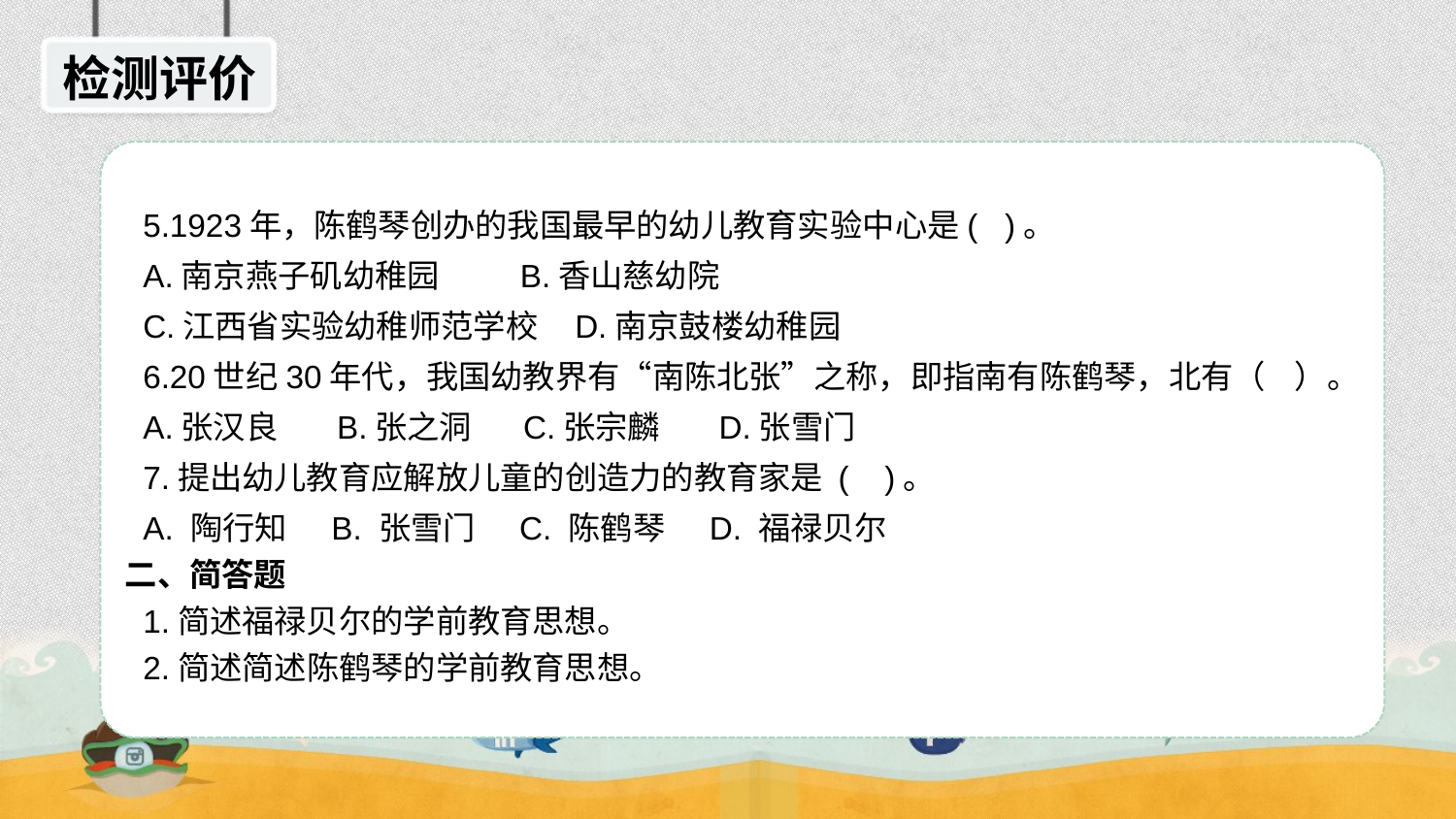

检测评价

  5.1923年，陈鹤琴创办的我国最早的幼儿教育实验中心是(   )。
  A.南京燕子矶幼稚园          B.香山慈幼院
  C.江西省实验幼稚师范学校    D.南京鼓楼幼稚园
  6.20世纪30年代，我国幼教界有“南陈北张”之称，即指南有陈鹤琴，北有（    ）。
  A.张汉良       B.张之洞      C.张宗麟       D.张雪门
  7.提出幼儿教育应解放儿童的创造力的教育家是 (    )。
  A. 陶行知     B. 张雪门     C. 陈鹤琴     D. 福禄贝尔
二、简答题
  1.简述福禄贝尔的学前教育思想。
  2.简述简述陈鹤琴的学前教育思想。